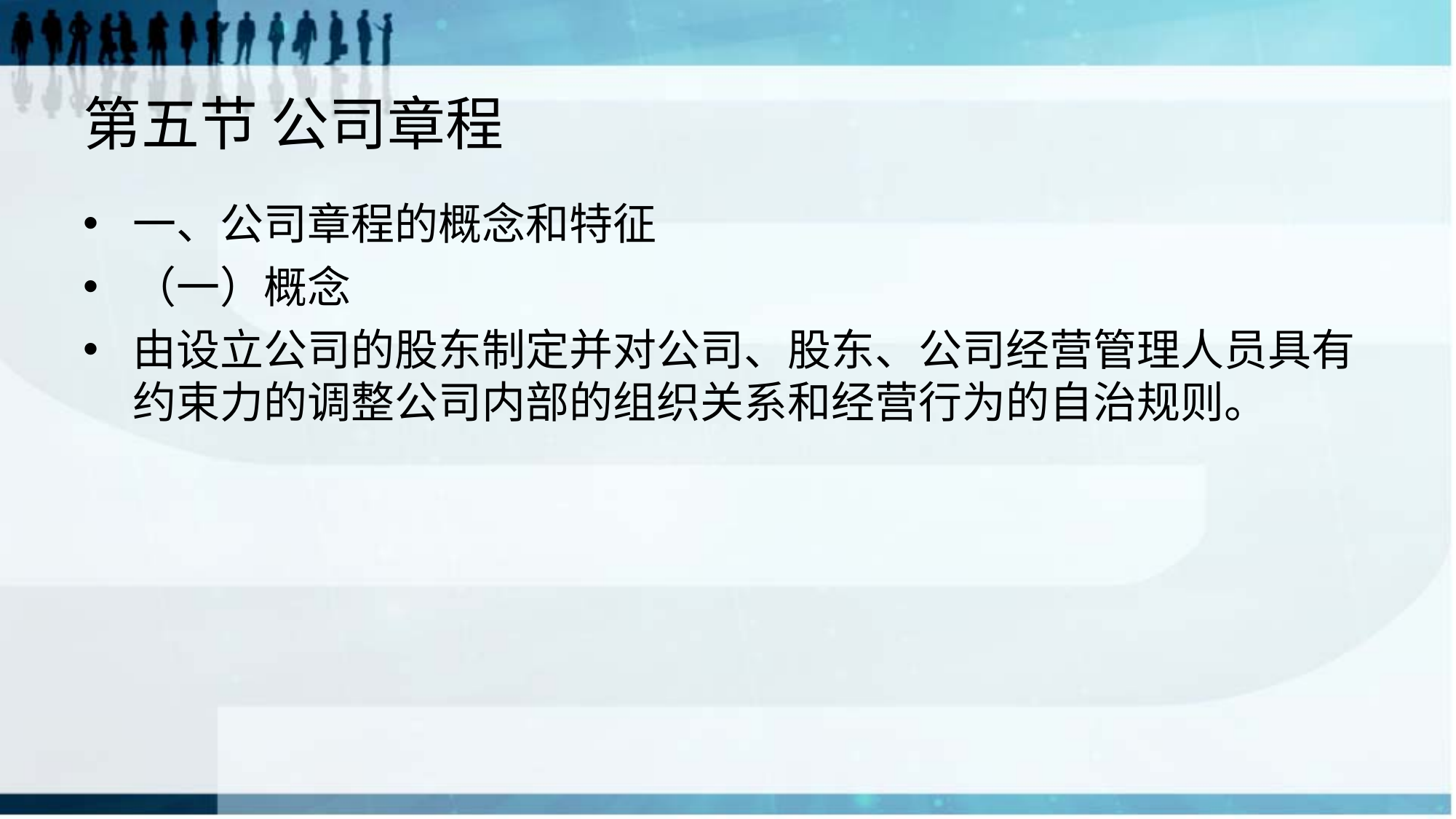

# 第五节 公司章程
一、公司章程的概念和特征
（一）概念
由设立公司的股东制定并对公司、股东、公司经营管理人员具有约束力的调整公司内部的组织关系和经营行为的自治规则。